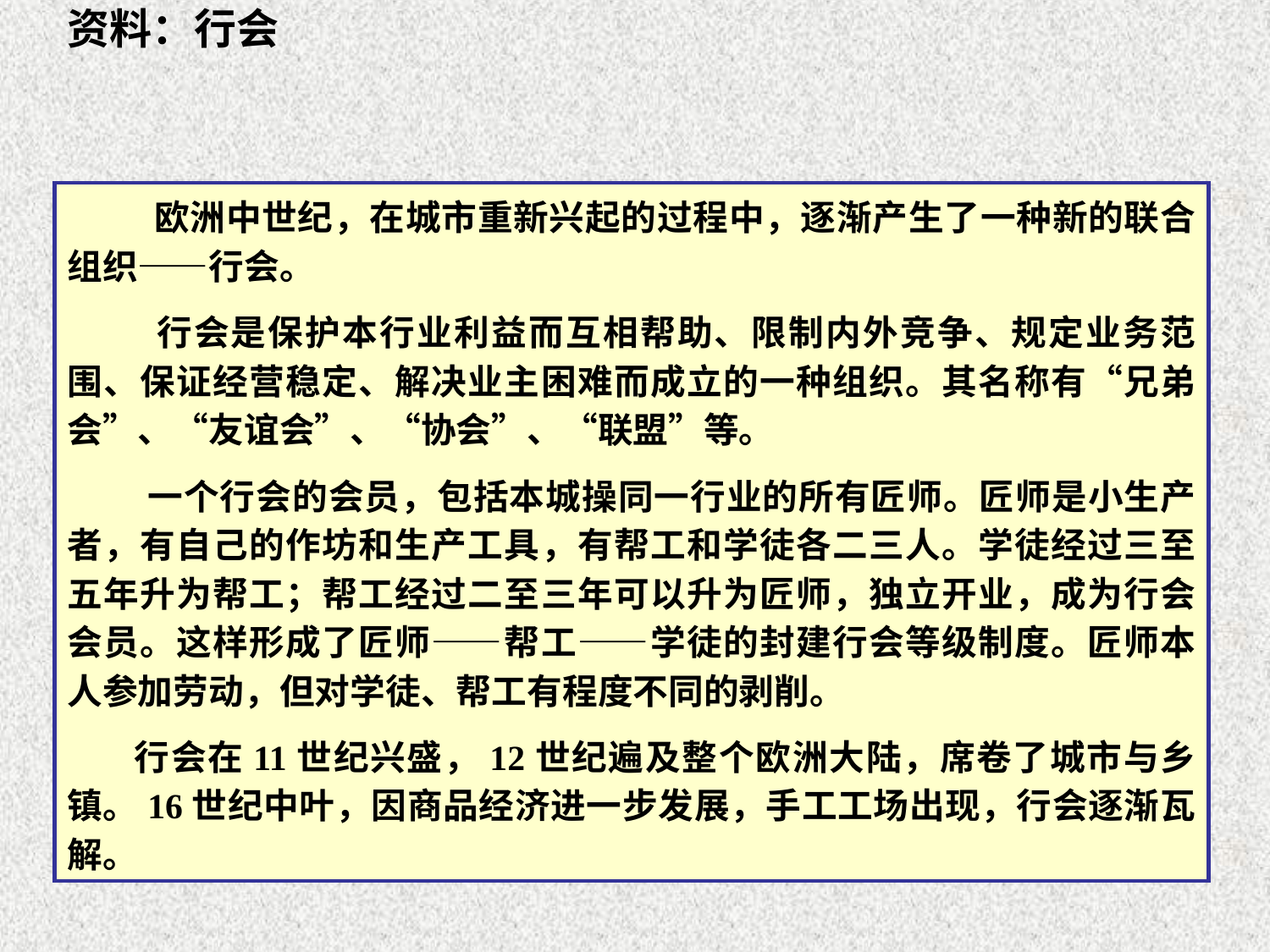

资料：行会
         欧洲中世纪，在城市重新兴起的过程中，逐渐产生了一种新的联合组织——行会。
        行会是保护本行业利益而互相帮助、限制内外竞争、规定业务范围、保证经营稳定、解决业主困难而成立的一种组织。其名称有“兄弟会”、“友谊会”、“协会”、“联盟”等。
        一个行会的会员，包括本城操同一行业的所有匠师。匠师是小生产者，有自己的作坊和生产工具，有帮工和学徒各二三人。学徒经过三至五年升为帮工；帮工经过二至三年可以升为匠师，独立开业，成为行会会员。这样形成了匠师——帮工——学徒的封建行会等级制度。匠师本人参加劳动，但对学徒、帮工有程度不同的剥削。
      行会在11世纪兴盛，12世纪遍及整个欧洲大陆，席卷了城市与乡镇。16世纪中叶，因商品经济进一步发展，手工工场出现，行会逐渐瓦解。